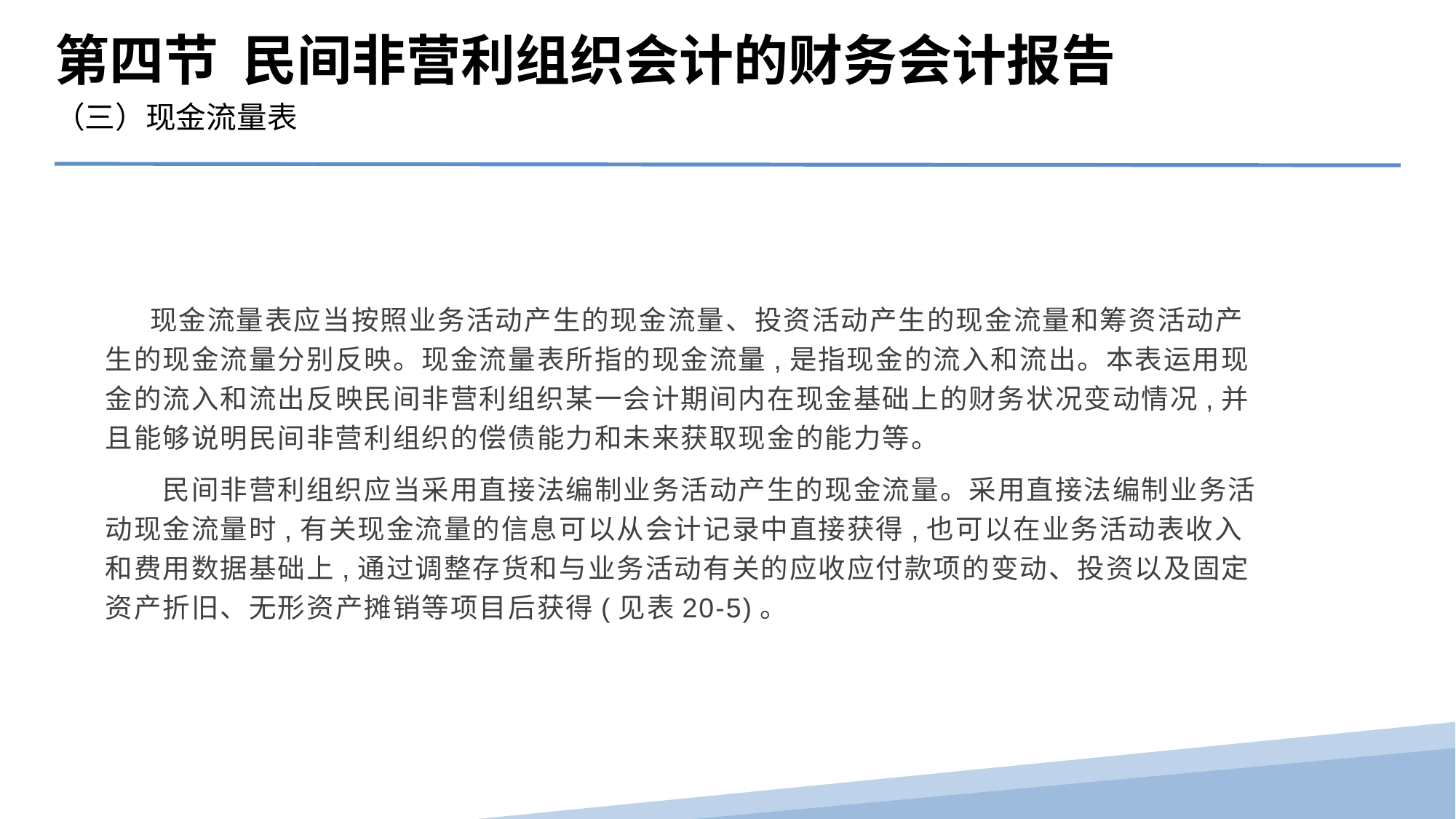

第四节  民间非营利组织会计的财务会计报告
（三）现金流量表
     现金流量表应当按照业务活动产生的现金流量、投资活动产生的现金流量和筹资活动产生的现金流量分别反映。现金流量表所指的现金流量,是指现金的流入和流出。本表运用现金的流入和流出反映民间非营利组织某一会计期间内在现金基础上的财务状况变动情况,并且能够说明民间非营利组织的偿债能力和未来获取现金的能力等。
　　民间非营利组织应当采用直接法编制业务活动产生的现金流量。采用直接法编制业务活动现金流量时,有关现金流量的信息可以从会计记录中直接获得,也可以在业务活动表收入和费用数据基础上,通过调整存货和与业务活动有关的应收应付款项的变动、投资以及固定资产折旧、无形资产摊销等项目后获得(见表20-5)。